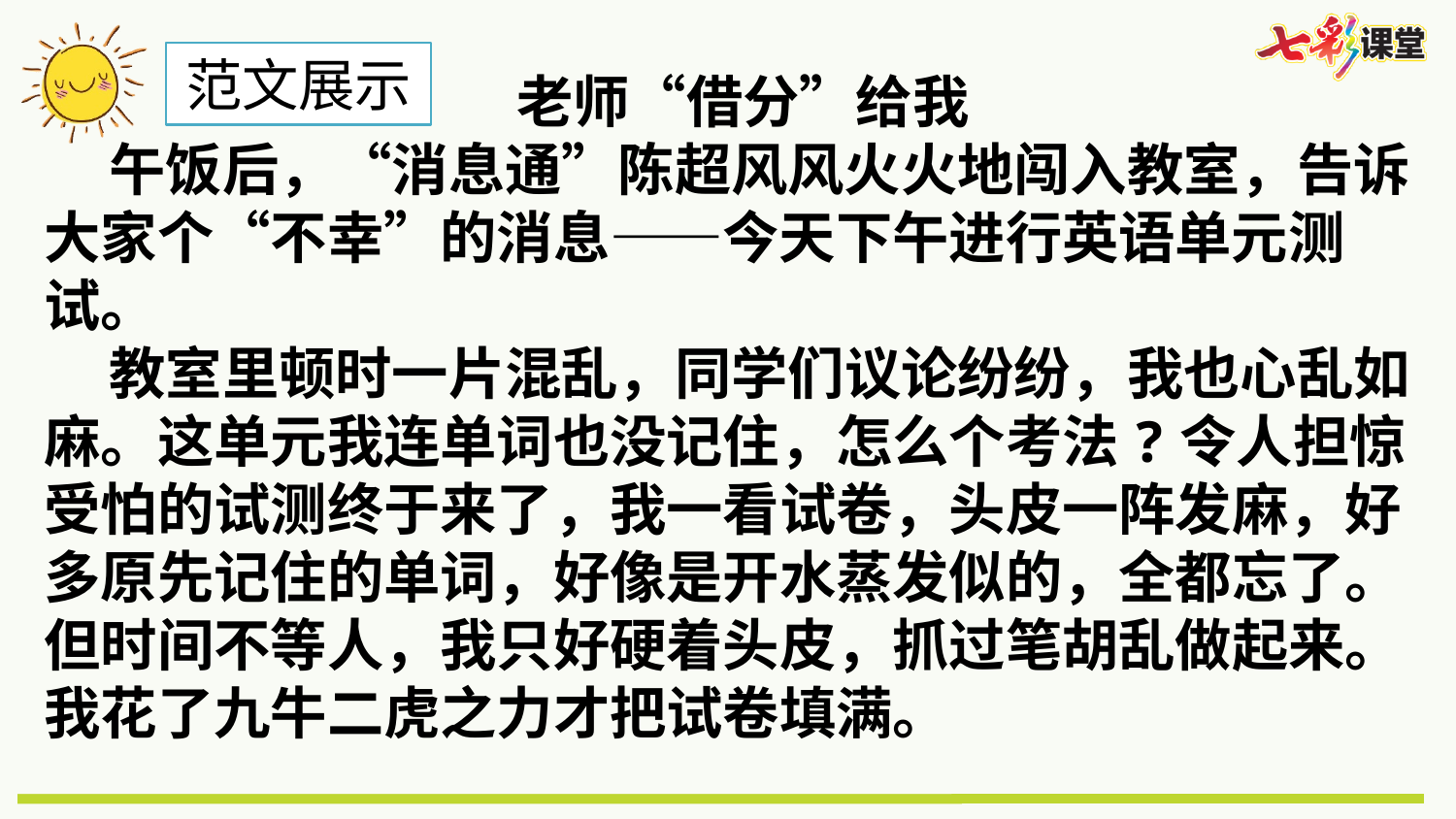

范文展示
老师“借分”给我
    午饭后，“消息通”陈超风风火火地闯入教室，告诉大家个“不幸”的消息——今天下午进行英语单元测试。
    教室里顿时一片混乱，同学们议论纷纷，我也心乱如麻。这单元我连单词也没记住，怎么个考法?令人担惊受怕的试测终于来了，我一看试卷，头皮一阵发麻，好多原先记住的单词，好像是开水蒸发似的，全都忘了。但时间不等人，我只好硬着头皮，抓过笔胡乱做起来。我花了九牛二虎之力才把试卷填满。